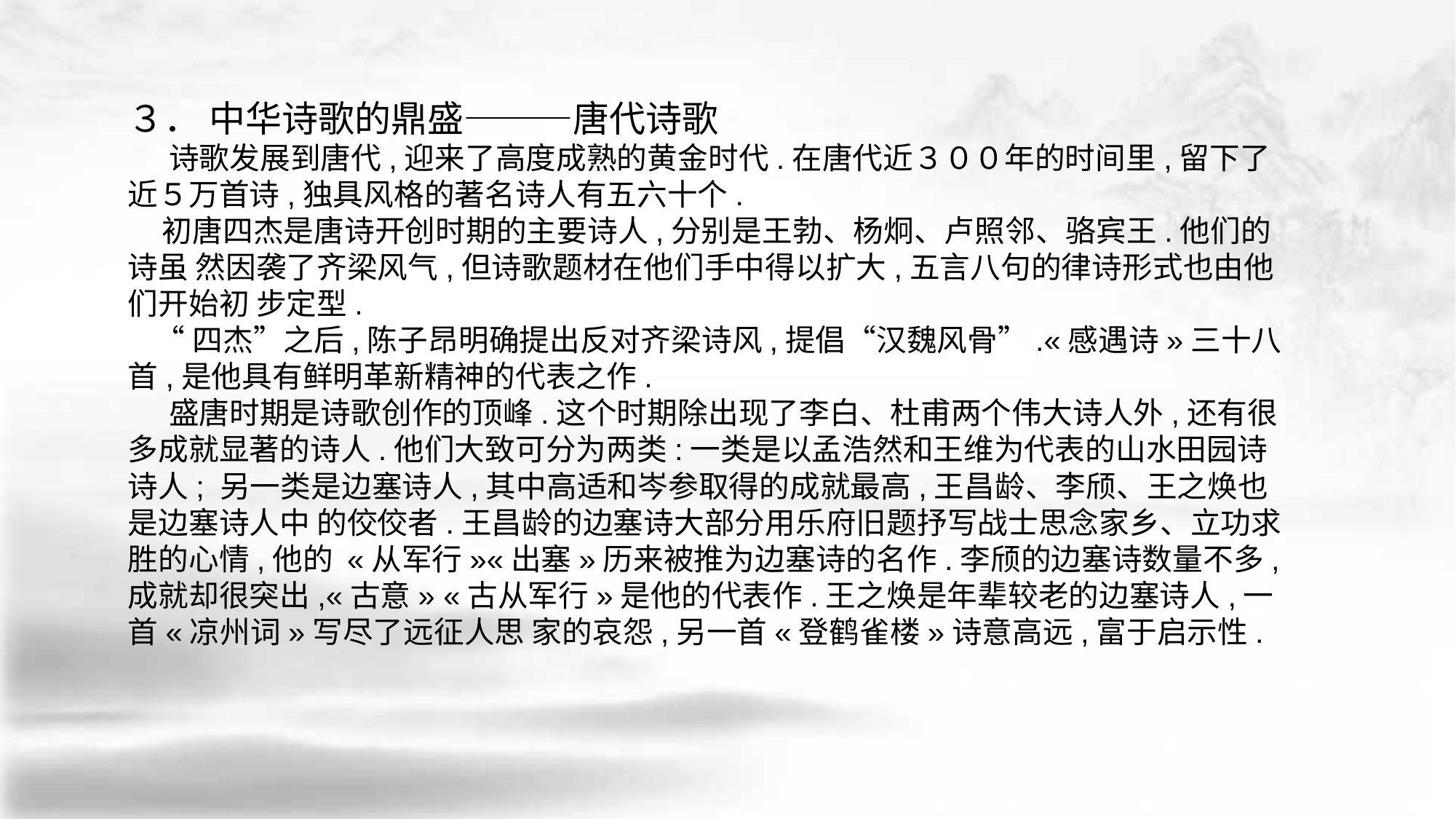

３． 中华诗歌的鼎盛———唐代诗歌
     诗歌发展到唐代,迎来了高度成熟的黄金时代.在唐代近３００年的时间里,留下了近５万首诗,独具风格的著名诗人有五六十个.
    初唐四杰是唐诗开创时期的主要诗人,分别是王勃、杨炯、卢照邻、骆宾王.他们的诗虽 然因袭了齐梁风气,但诗歌题材在他们手中得以扩大,五言八句的律诗形式也由他们开始初 步定型.
    “四杰”之后,陈子昂明确提出反对齐梁诗风,提倡“汉魏风骨”.«感遇诗»三十八首,是他具有鲜明革新精神的代表之作.
     盛唐时期是诗歌创作的顶峰.这个时期除出现了李白、杜甫两个伟大诗人外,还有很多成就显著的诗人.他们大致可分为两类:一类是以孟浩然和王维为代表的山水田园诗诗人; 另一类是边塞诗人,其中高适和岑参取得的成就最高,王昌龄、李颀、王之焕也是边塞诗人中 的佼佼者.王昌龄的边塞诗大部分用乐府旧题抒写战士思念家乡、立功求胜的心情,他的 «从军行»«出塞»历来被推为边塞诗的名作.李颀的边塞诗数量不多,成就却很突出,«古意» «古从军行»是他的代表作.王之焕是年辈较老的边塞诗人,一首«凉州词»写尽了远征人思 家的哀怨,另一首«登鹤雀楼»诗意高远,富于启示性.